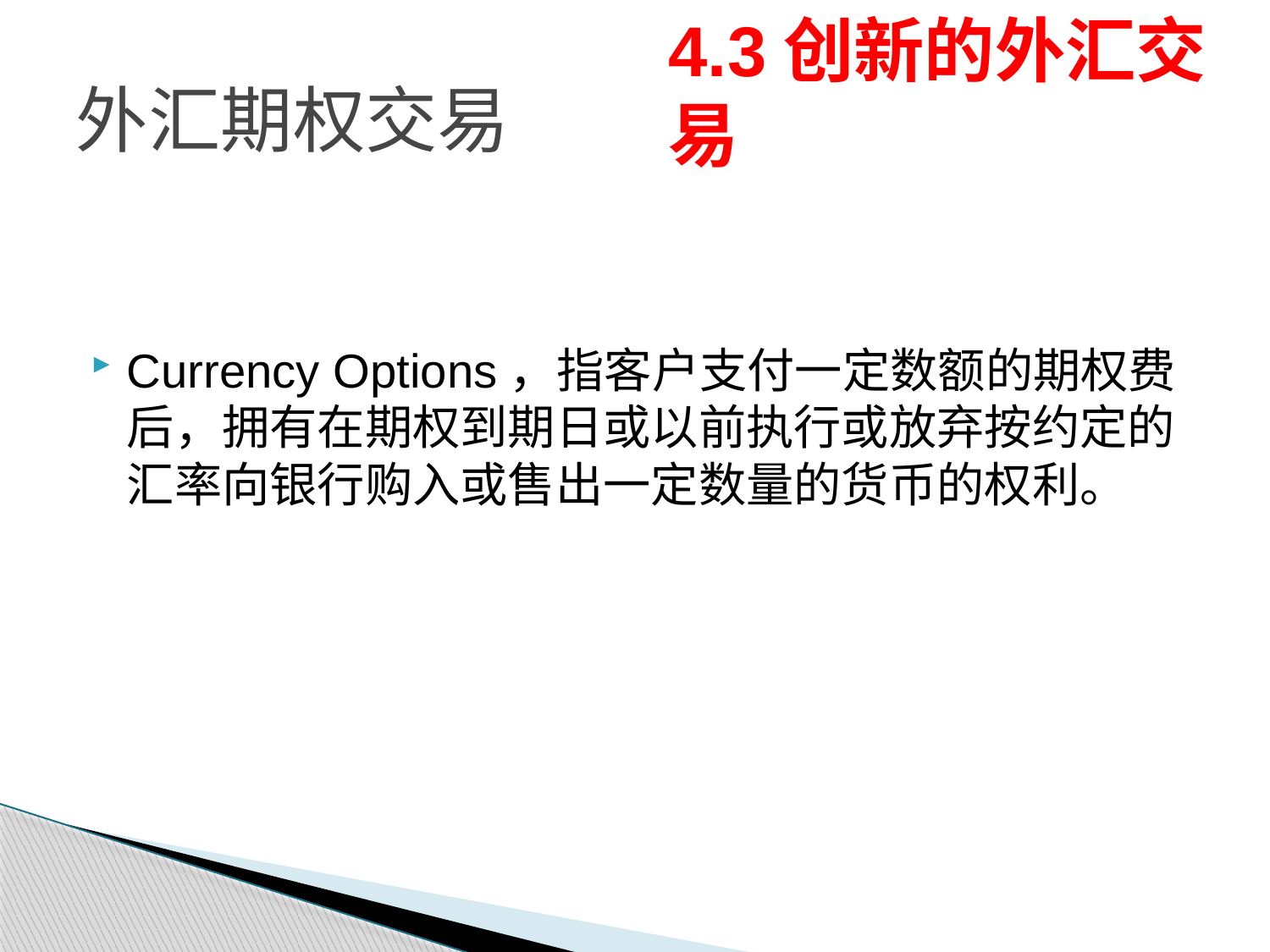

# 外汇期权交易

Currency Options，指客户支付一定数额的期权费后，拥有在期权到期日或以前执行或放弃按约定的汇率向银行购入或售出一定数量的货币的权利。